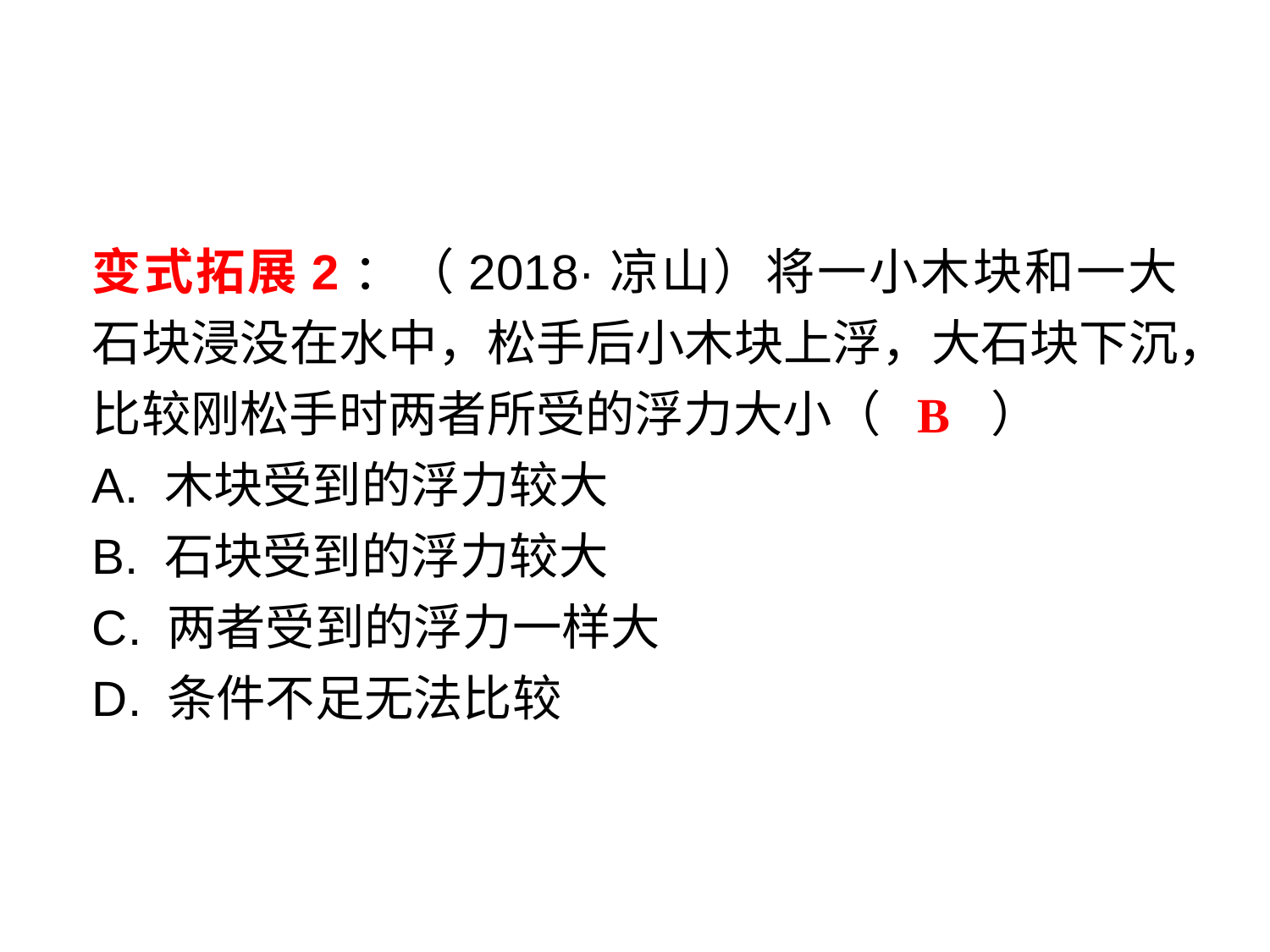

变式拓展2：（2018·凉山）将一小木块和一大石块浸没在水中，松手后小木块上浮，大石块下沉，比较刚松手时两者所受的浮力大小（　　 ）
A. 木块受到的浮力较大
B. 石块受到的浮力较大
C. 两者受到的浮力一样大
D. 条件不足无法比较
B